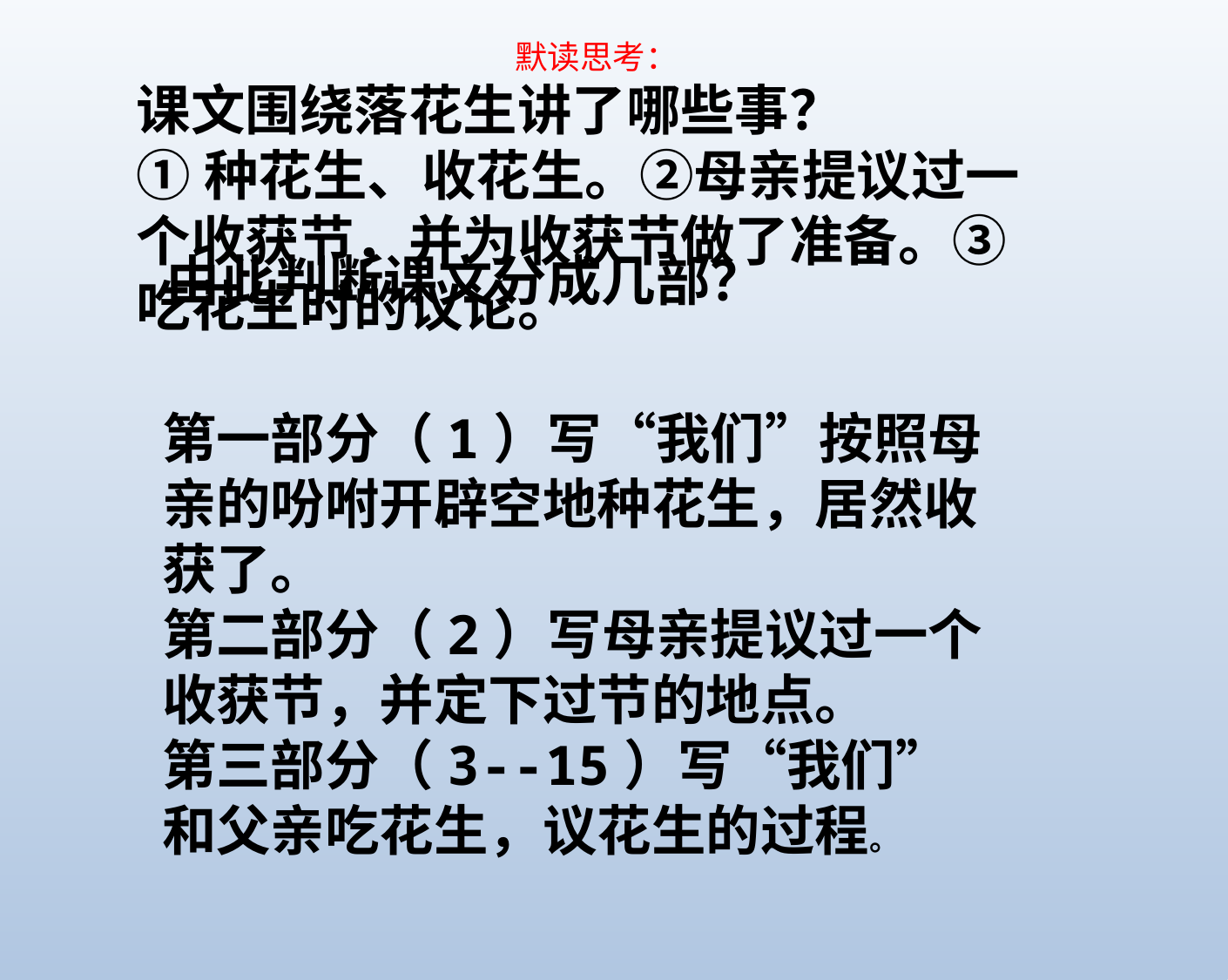

默读思考：
课文围绕落花生讲了哪些事？
①种花生、收花生。②母亲提议过一个收获节，并为收获节做了准备。③吃花生时的议论。

由此判断课文分成几部？
第一部分（1）写“我们”按照母亲的吩咐开辟空地种花生，居然收获了。
第二部分（2）写母亲提议过一个收获节，并定下过节的地点。
第三部分（3--15）写“我们”和父亲吃花生，议花生的过程。